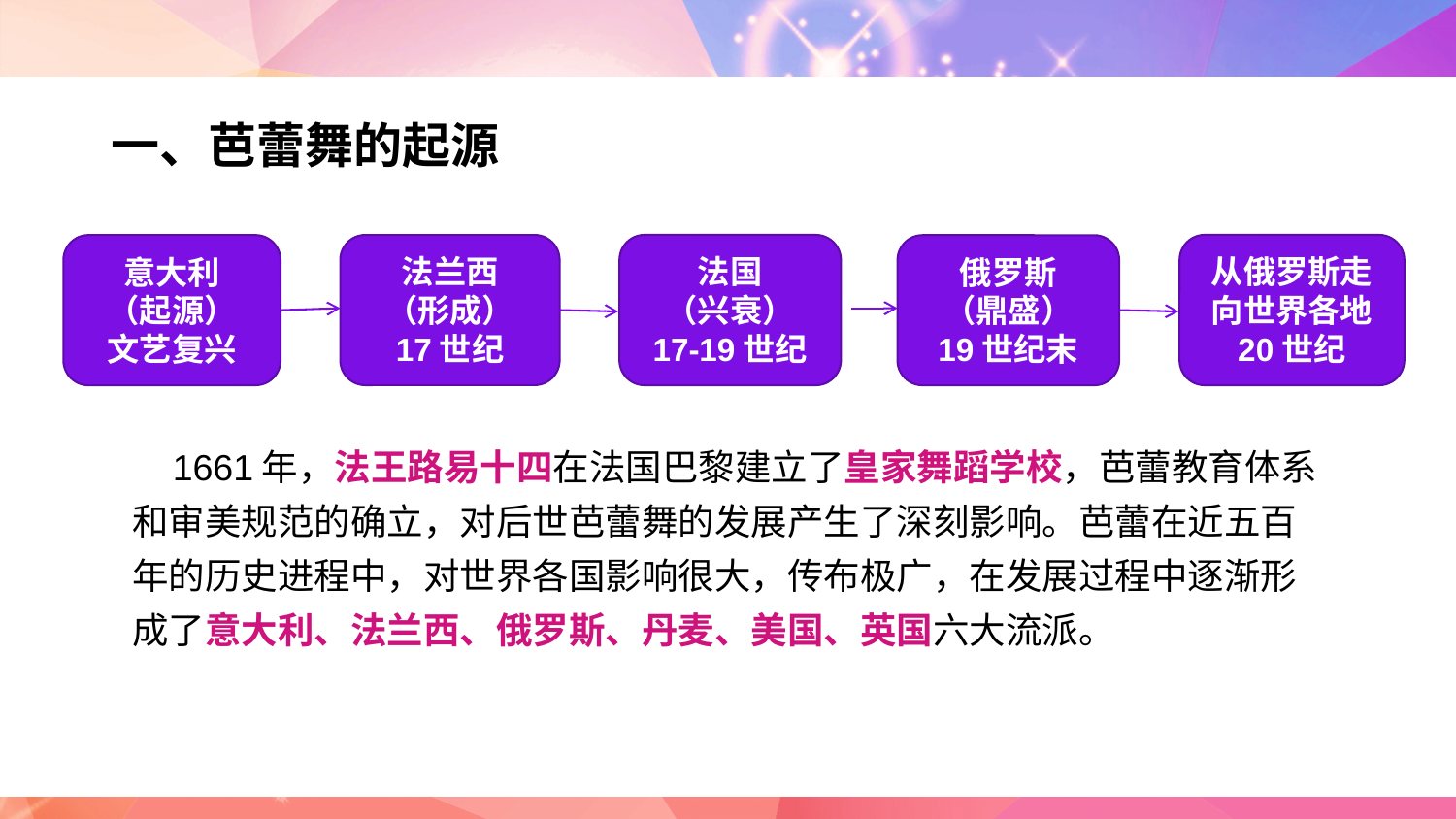

一、芭蕾舞的起源

法国
（兴衰）
17-19世纪
从俄罗斯走向世界各地
20世纪
法兰西
（形成）
17世纪
意大利
（起源）
文艺复兴
俄罗斯
（鼎盛）
19世纪末

    1661年，法王路易十四在法国巴黎建立了皇家舞蹈学校，芭蕾教育体系和审美规范的确立，对后世芭蕾舞的发展产生了深刻影响。芭蕾在近五百年的历史进程中，对世界各国影响很大，传布极广，在发展过程中逐渐形成了意大利、法兰西、俄罗斯、丹麦、美国、英国六大流派。